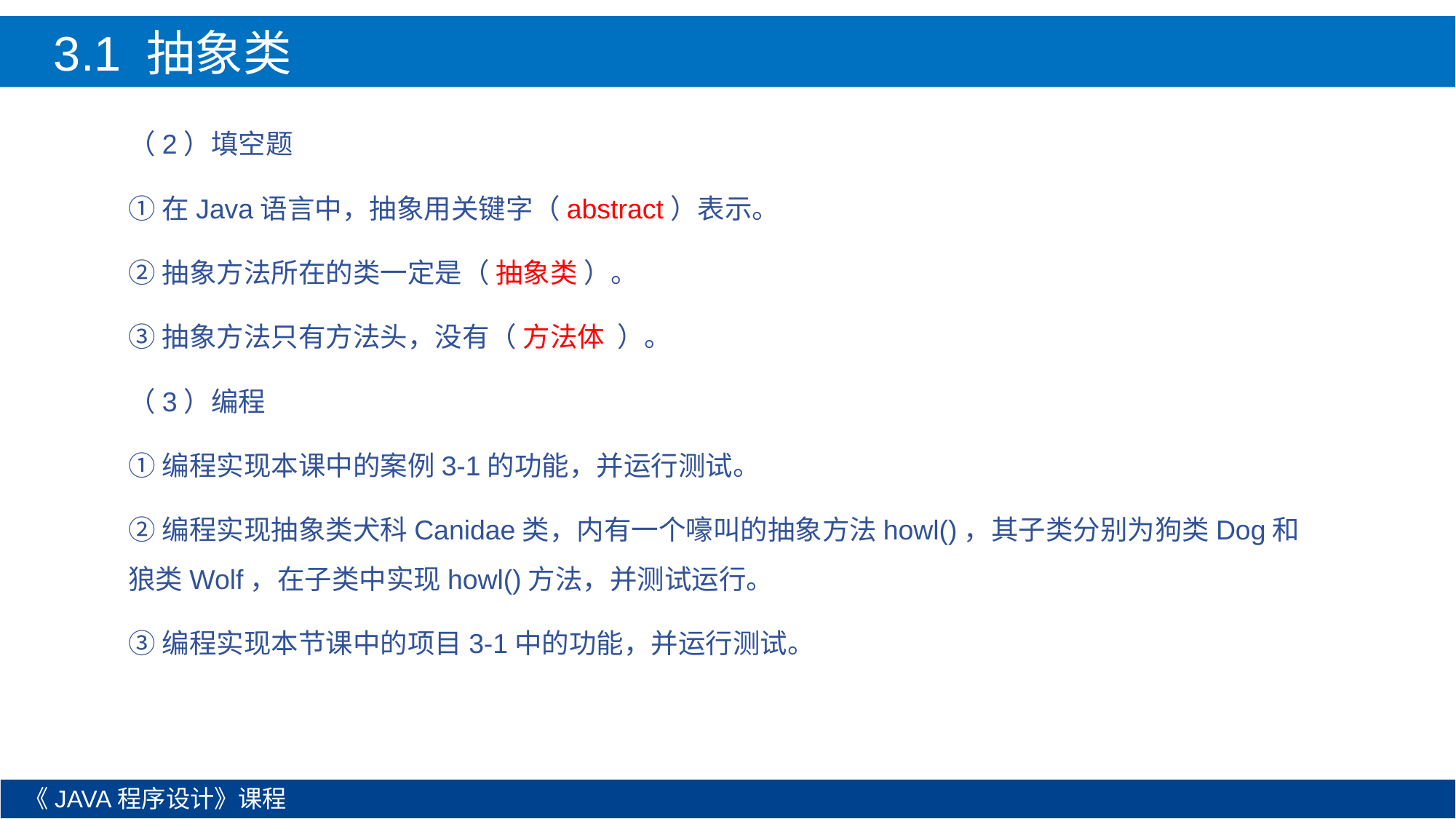

3.1 抽象类
（2）填空题
①在Java语言中，抽象用关键字（abstract）表示。
②抽象方法所在的类一定是（ 抽象类 ）。
③抽象方法只有方法头，没有（ 方法体  ）。
（3）编程
①编程实现本课中的案例3-1的功能，并运行测试。
②编程实现抽象类犬科Canidae类，内有一个嚎叫的抽象方法howl()，其子类分别为狗类Dog和狼类Wolf，在子类中实现howl()方法，并测试运行。
③编程实现本节课中的项目3-1中的功能，并运行测试。
《JAVA程序设计》课程